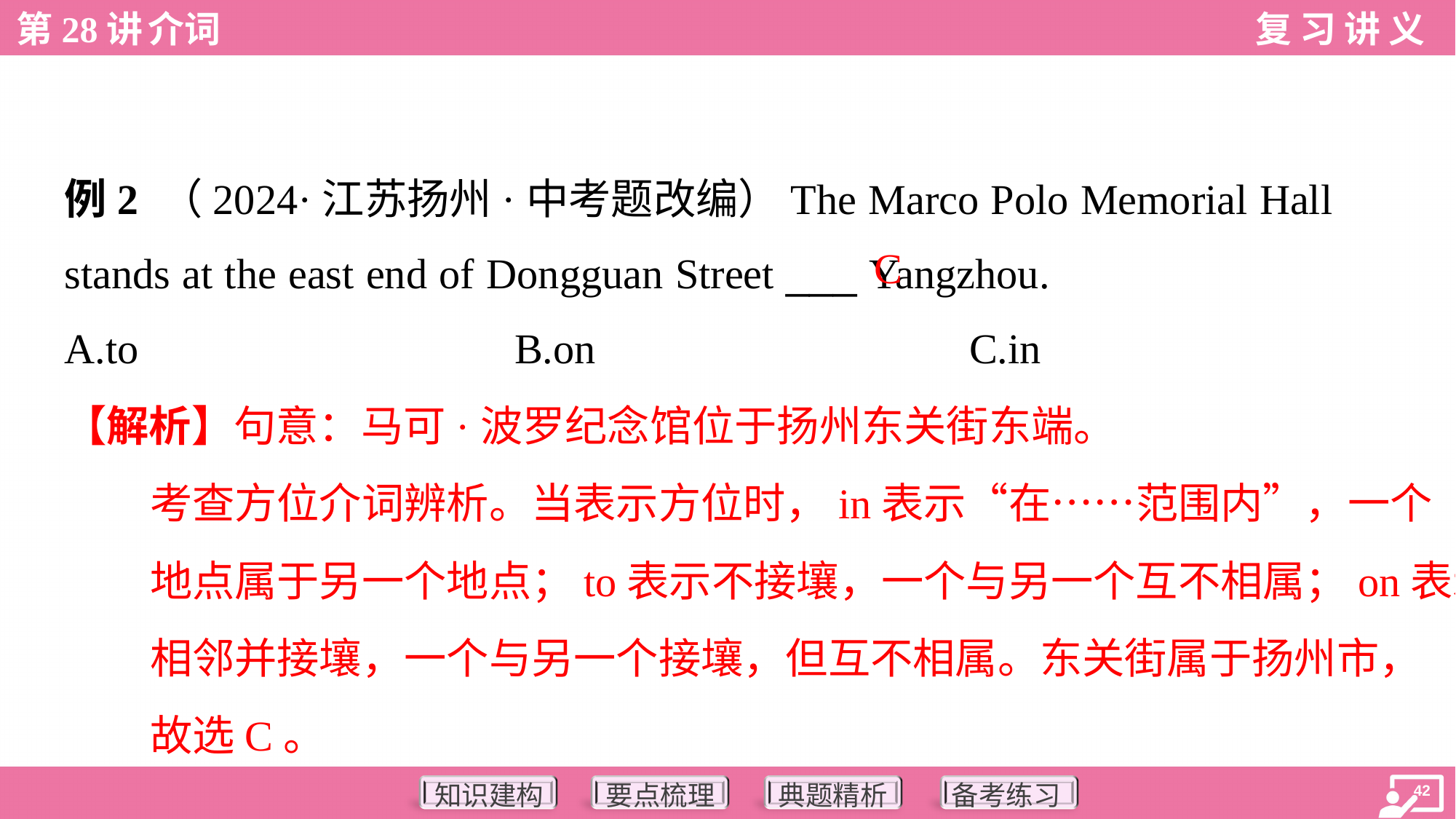

例2 （2024·江苏扬州·中考题改编）The Marco Polo Memorial Hall
stands at the east end of Dongguan Street ___ Yangzhou.
C
A.to	B.on	C.in
【解析】句意：马可·波罗纪念馆位于扬州东关街东端。
考查方位介词辨析。当表示方位时，in表示“在……范围内”，一个
地点属于另一个地点；to表示不接壤，一个与另一个互不相属；on表示
相邻并接壤，一个与另一个接壤，但互不相属。东关街属于扬州市，
故选C。